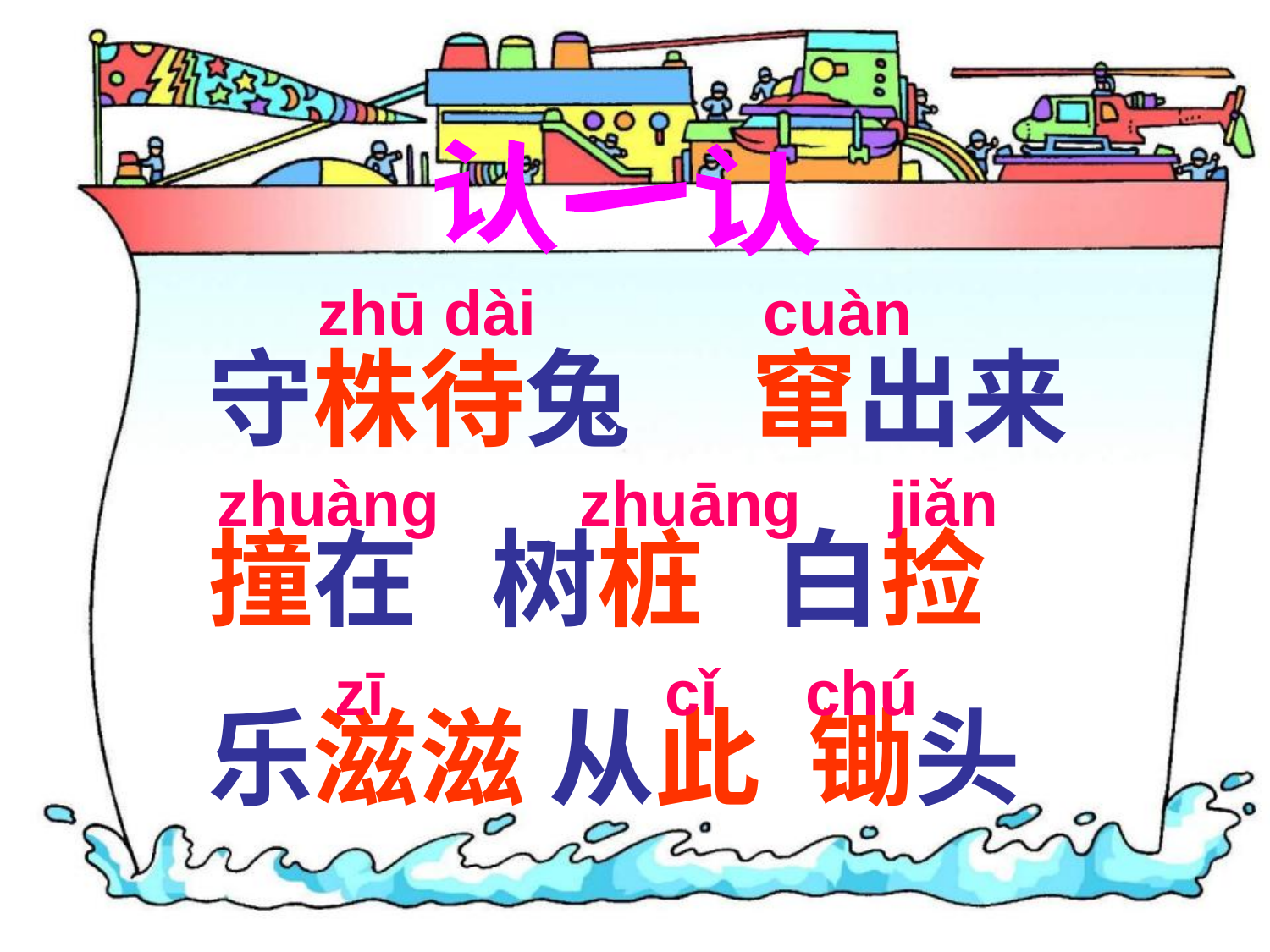

认一认
zhū dài             cuàn
守株待兔     窜出来
撞在   树桩   白捡
乐滋滋 从此  锄头
zhuàng        zhuāng     jiǎn
 zī                cǐ     chú